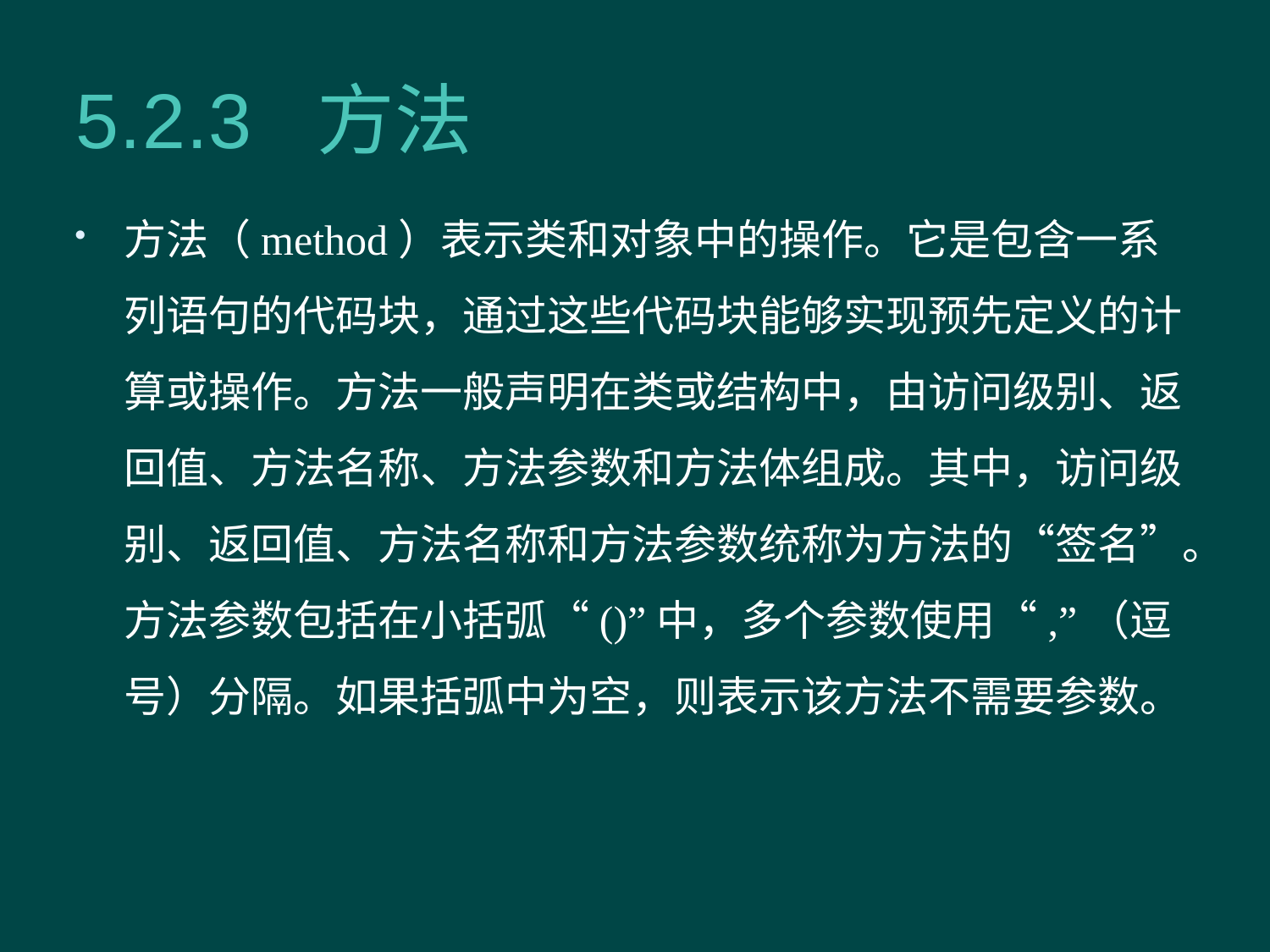

# 5.2.3  方法
方法（method）表示类和对象中的操作。它是包含一系列语句的代码块，通过这些代码块能够实现预先定义的计算或操作。方法一般声明在类或结构中，由访问级别、返回值、方法名称、方法参数和方法体组成。其中，访问级别、返回值、方法名称和方法参数统称为方法的“签名”。方法参数包括在小括弧“()”中，多个参数使用“,”（逗号）分隔。如果括弧中为空，则表示该方法不需要参数。